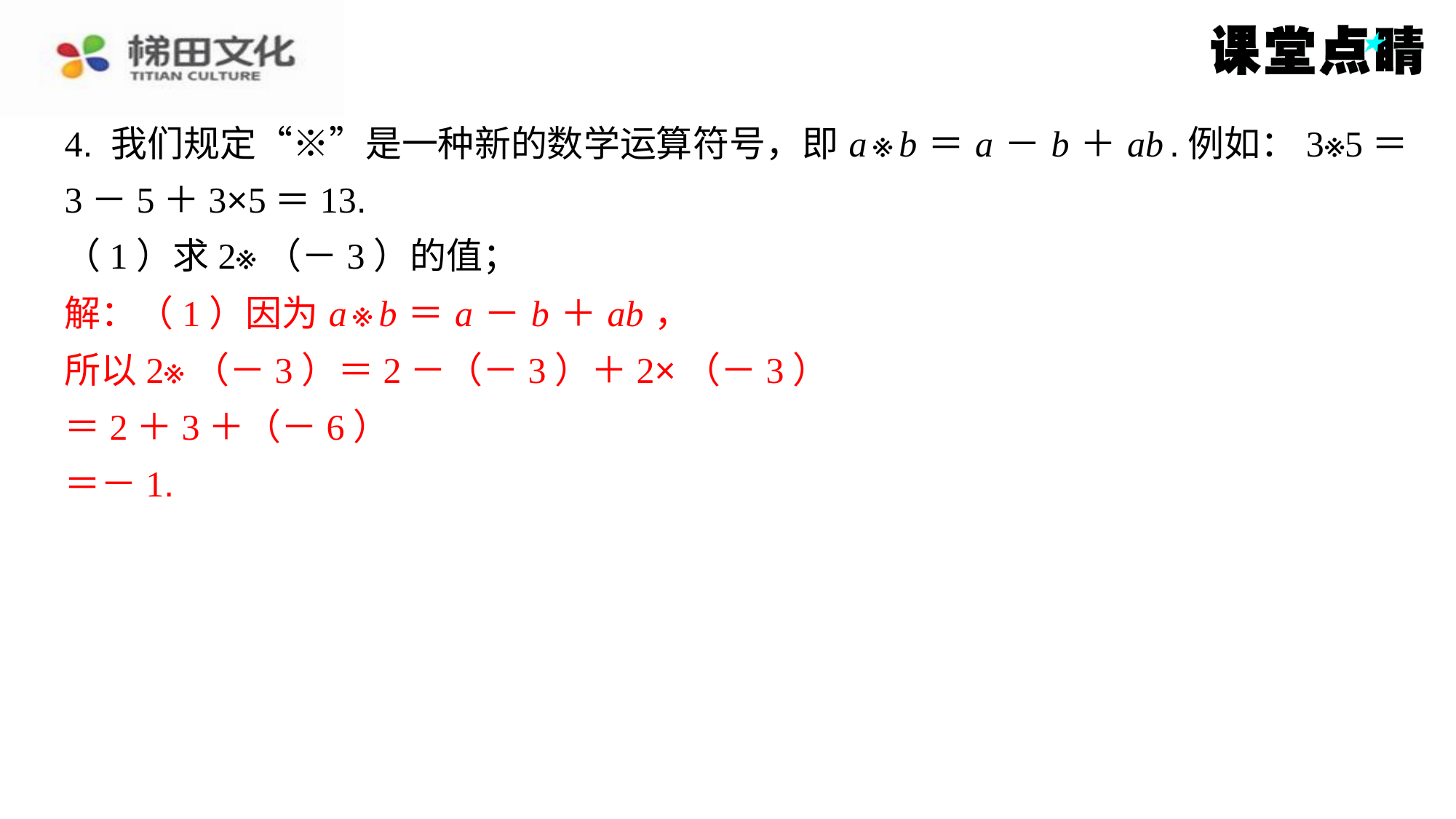

4. 我们规定“※”是一种新的数学运算符号，即 a ※ b ＝ a － b ＋ ab .例如：3※5＝
3－5＋3×5＝13.
（1）求2※（－3）的值；
解：（1）因为 a ※ b ＝ a － b ＋ ab ，
所以2※（－3）＝2－（－3）＋2×（－3）
＝2＋3＋（－6）
＝－1.
解：（1）因为 a ※ b ＝ a － b ＋ ab ，
所以2※（－3）＝2－（－3）＋2×（－3）
＝2＋3＋（－6）
＝－1.